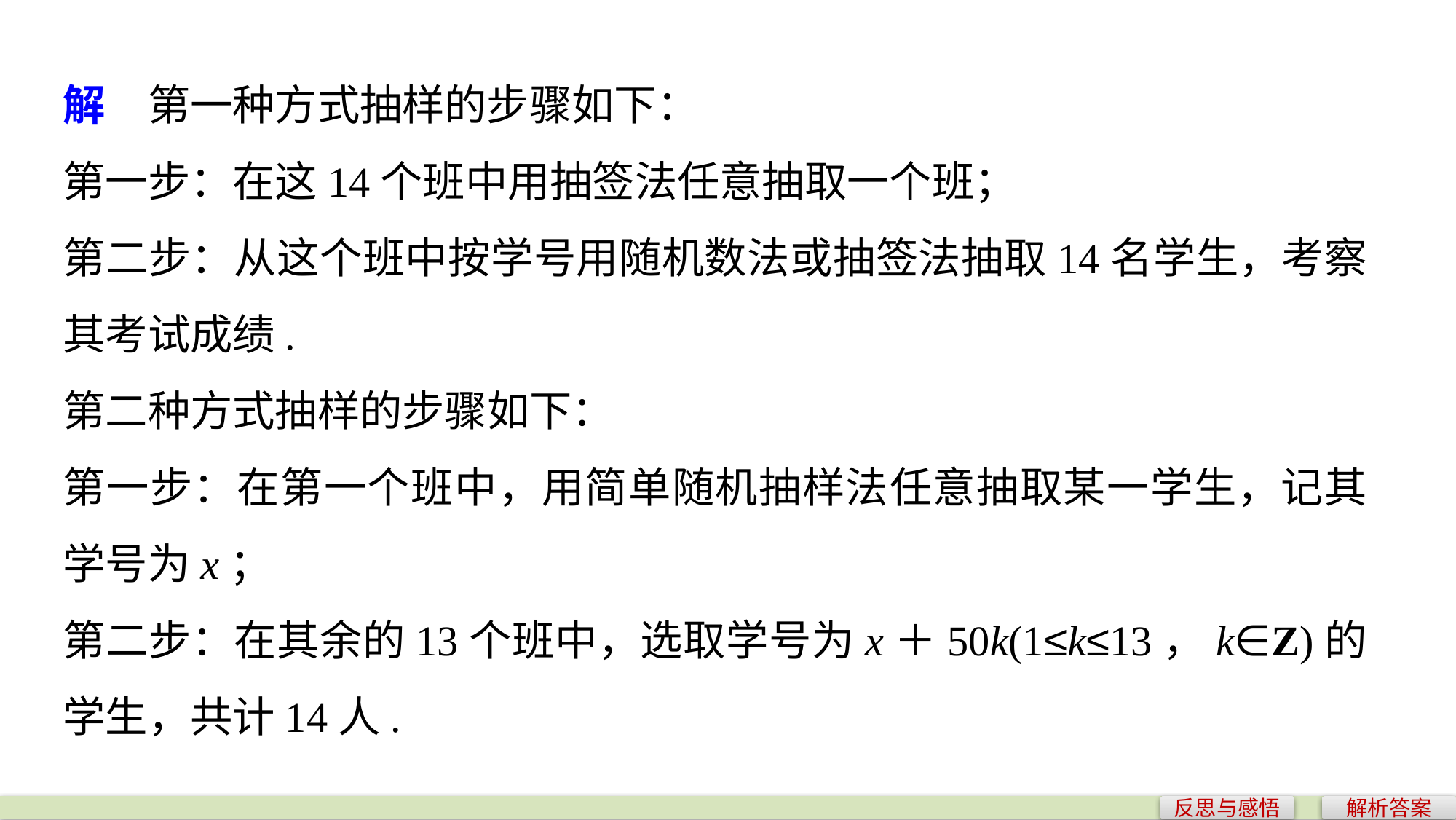

解　第一种方式抽样的步骤如下：
第一步：在这14个班中用抽签法任意抽取一个班；
第二步：从这个班中按学号用随机数法或抽签法抽取14名学生，考察其考试成绩.
第二种方式抽样的步骤如下：
第一步：在第一个班中，用简单随机抽样法任意抽取某一学生，记其学号为x；
第二步：在其余的13个班中，选取学号为x＋50k(1≤k≤13，k∈Z)的学生，共计14人.
反思与感悟
解析答案